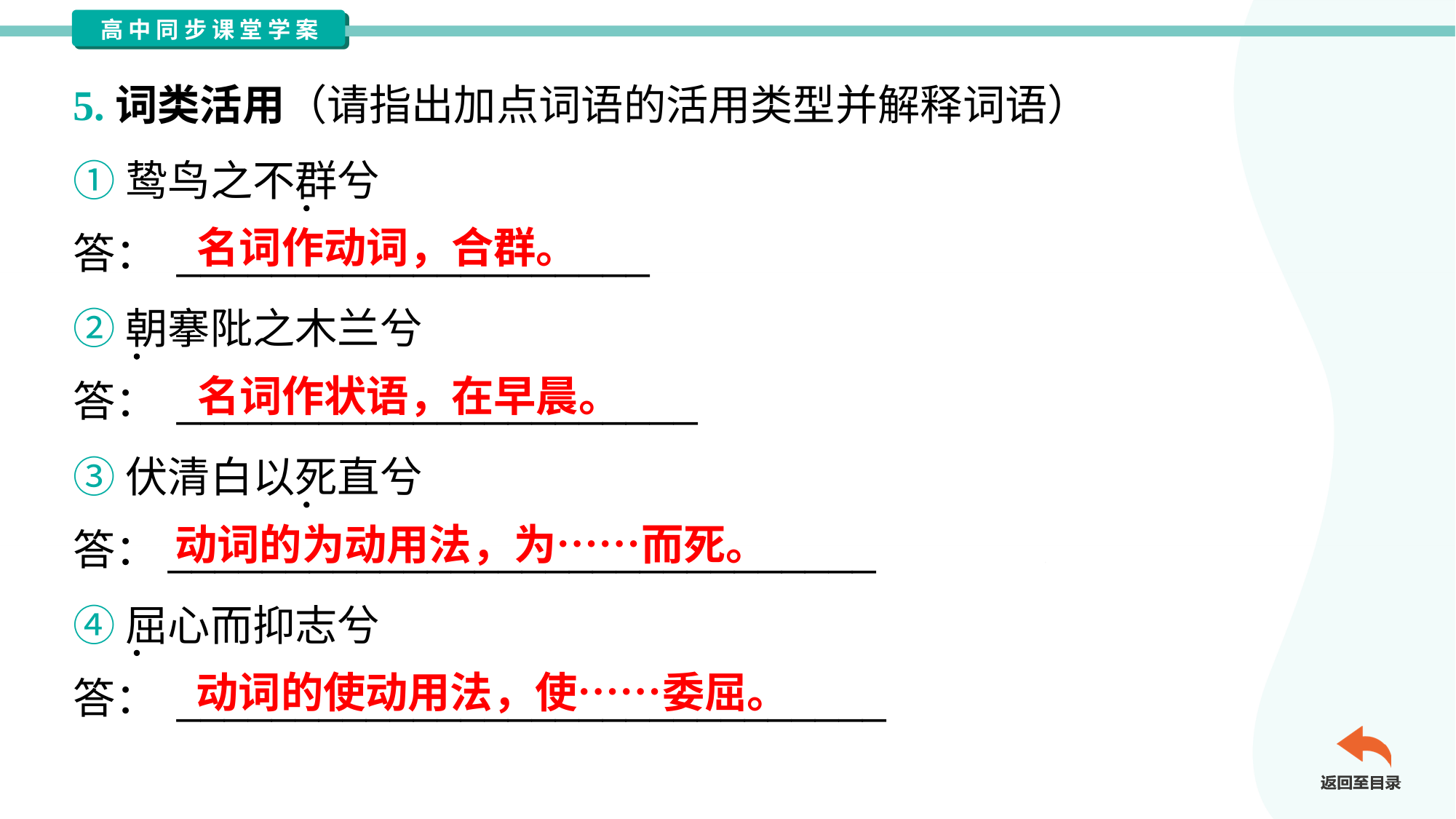

5.词类活用（请指出加点词语的活用类型并解释词语）
①鸷鸟之不群兮
答： ____________________
名词作动词，合群。

②朝搴阰之木兰兮
答： ______________________
名词作状语，在早晨。

③伏清白以死直兮
答：______________________________
动词的为动用法，为……而死。

④屈心而抑志兮
答： ______________________________
动词的使动用法，使……委屈。